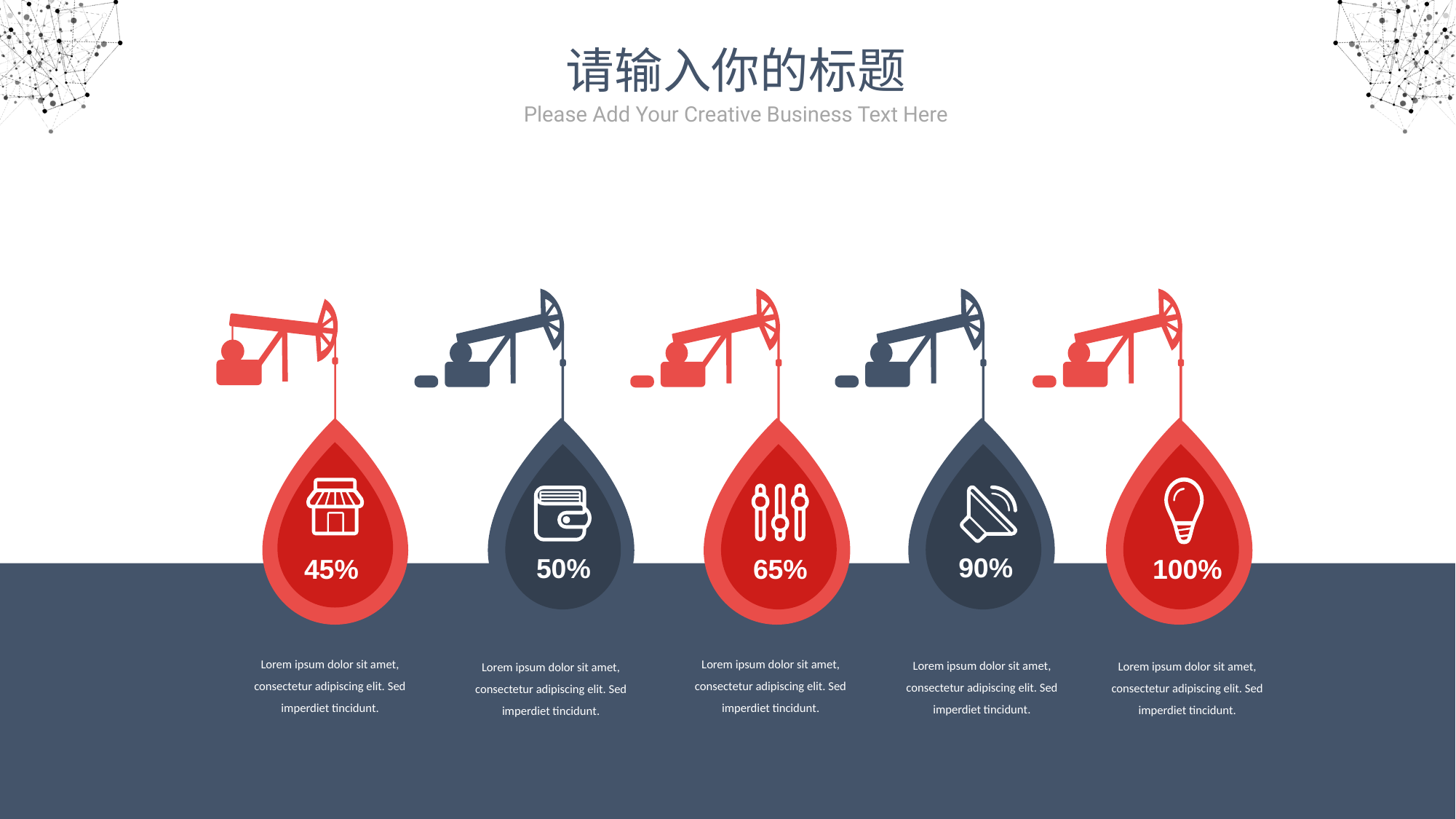

请输入你的标题
Please Add Your Creative Business Text Here

90%
50%
45%
65%
100%

Lorem ipsum dolor sit amet, consectetur adipiscing elit. Sed imperdiet tincidunt.
Lorem ipsum dolor sit amet, consectetur adipiscing elit. Sed imperdiet tincidunt.
Lorem ipsum dolor sit amet, consectetur adipiscing elit. Sed imperdiet tincidunt.
Lorem ipsum dolor sit amet, consectetur adipiscing elit. Sed imperdiet tincidunt.
Lorem ipsum dolor sit amet, consectetur adipiscing elit. Sed imperdiet tincidunt.